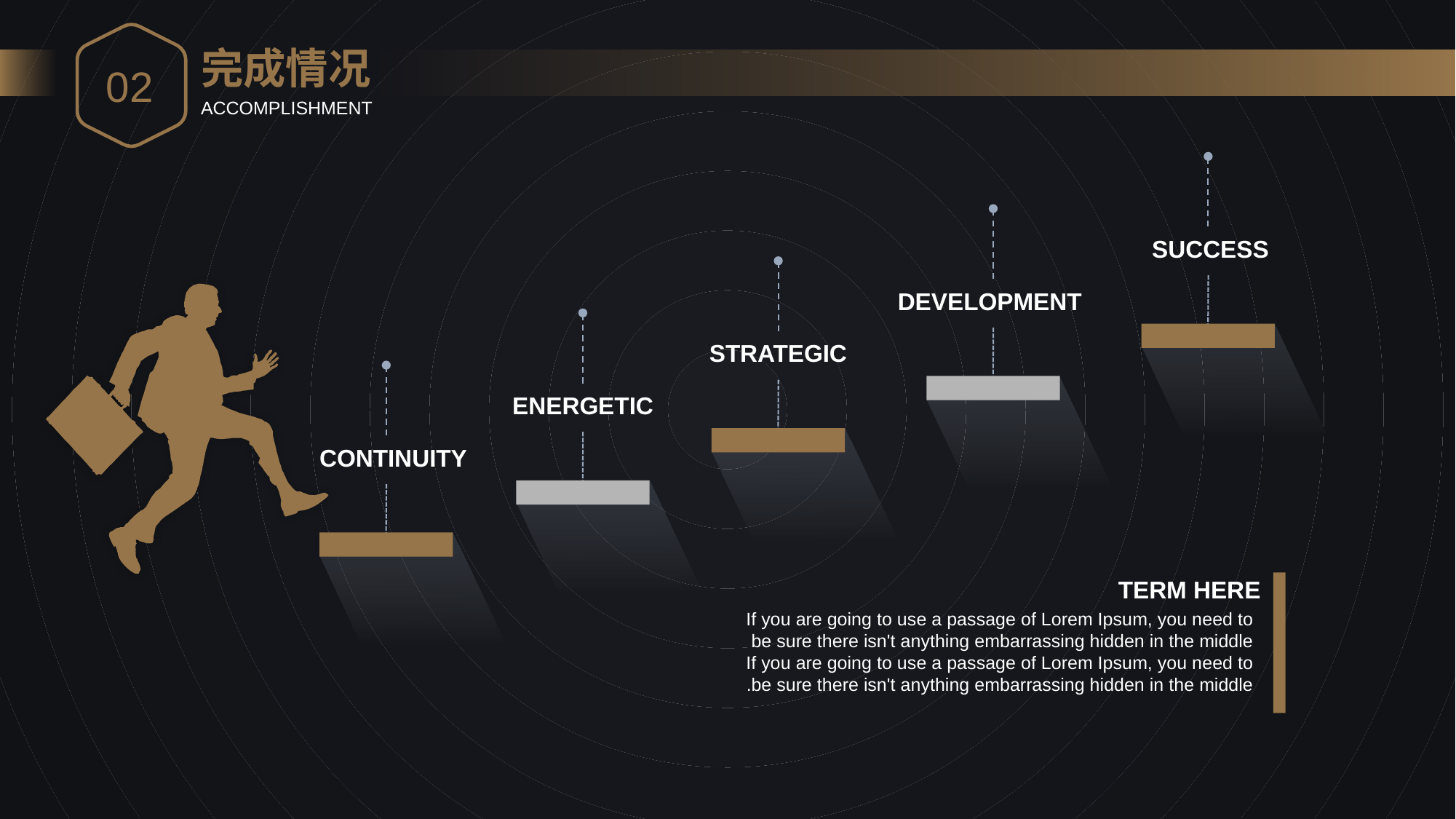

02
完成情况

ACCOMPLISHMENT
SUCCESS
DEVELOPMENT

STRATEGIC

ENERGETIC

CONTINUITY

TERM HERE
If you are going to use a passage of Lorem Ipsum, you need to be sure there isn't anything embarrassing hidden in the middle
If you are going to use a passage of Lorem Ipsum, you need to be sure there isn't anything embarrassing hidden in the middle.